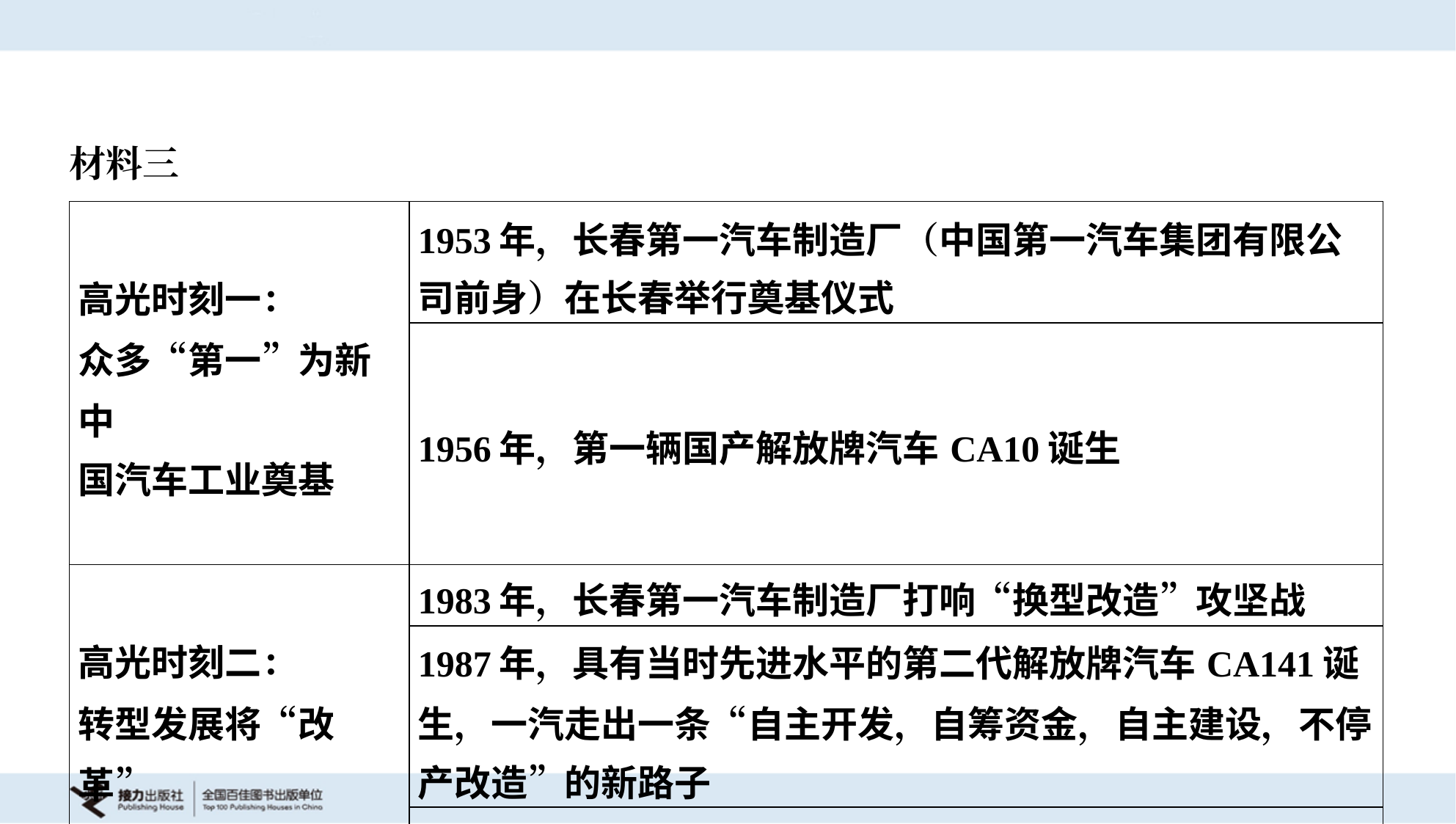

材料三
| 高光时刻一： 众多“第一”为新中 国汽车工业奠基 | 1953年，长春第一汽车制造厂（中国第一汽车集团有限公 司前身）在长春举行奠基仪式 |
| --- | --- |
|  | 1956年，第一辆国产解放牌汽车CA10诞生 |
| 高光时刻二： 转型发展将“改革” 融入企业血脉 | 1983年，长春第一汽车制造厂打响“换型改造”攻坚战 |
|  | 1987年，具有当时先进水平的第二代解放牌汽车CA141诞 生，一汽走出一条“自主开发，自筹资金，自主建设，不停 产改造”的新路子 |
|  | 1991年，一汽-大众公司成立，完成工厂体制向公司体制的 根本转变 |